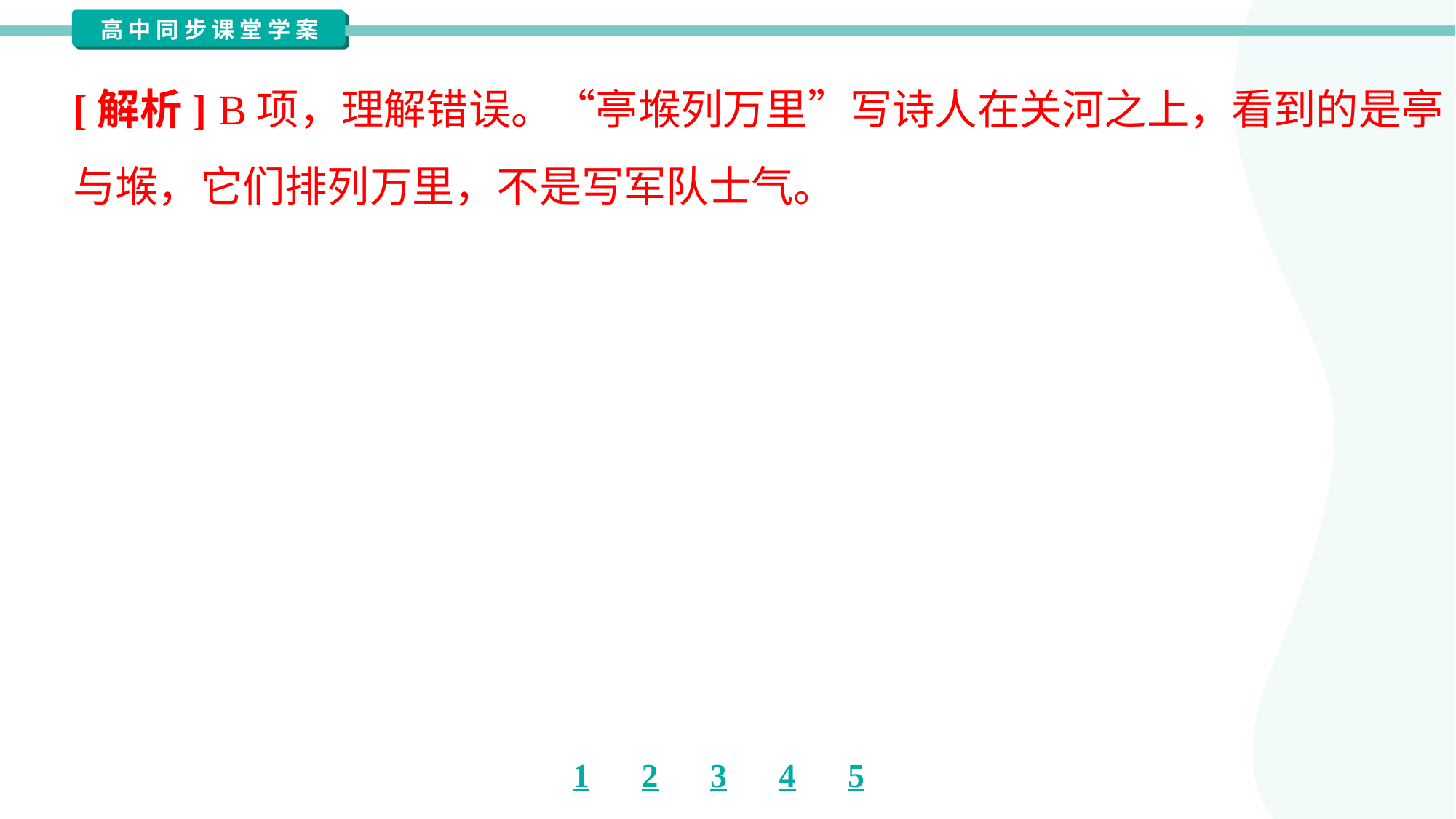

[解析] B项，理解错误。“亭堠列万里”写诗人在关河之上，看到的是亭
与堠，它们排列万里，不是写军队士气。